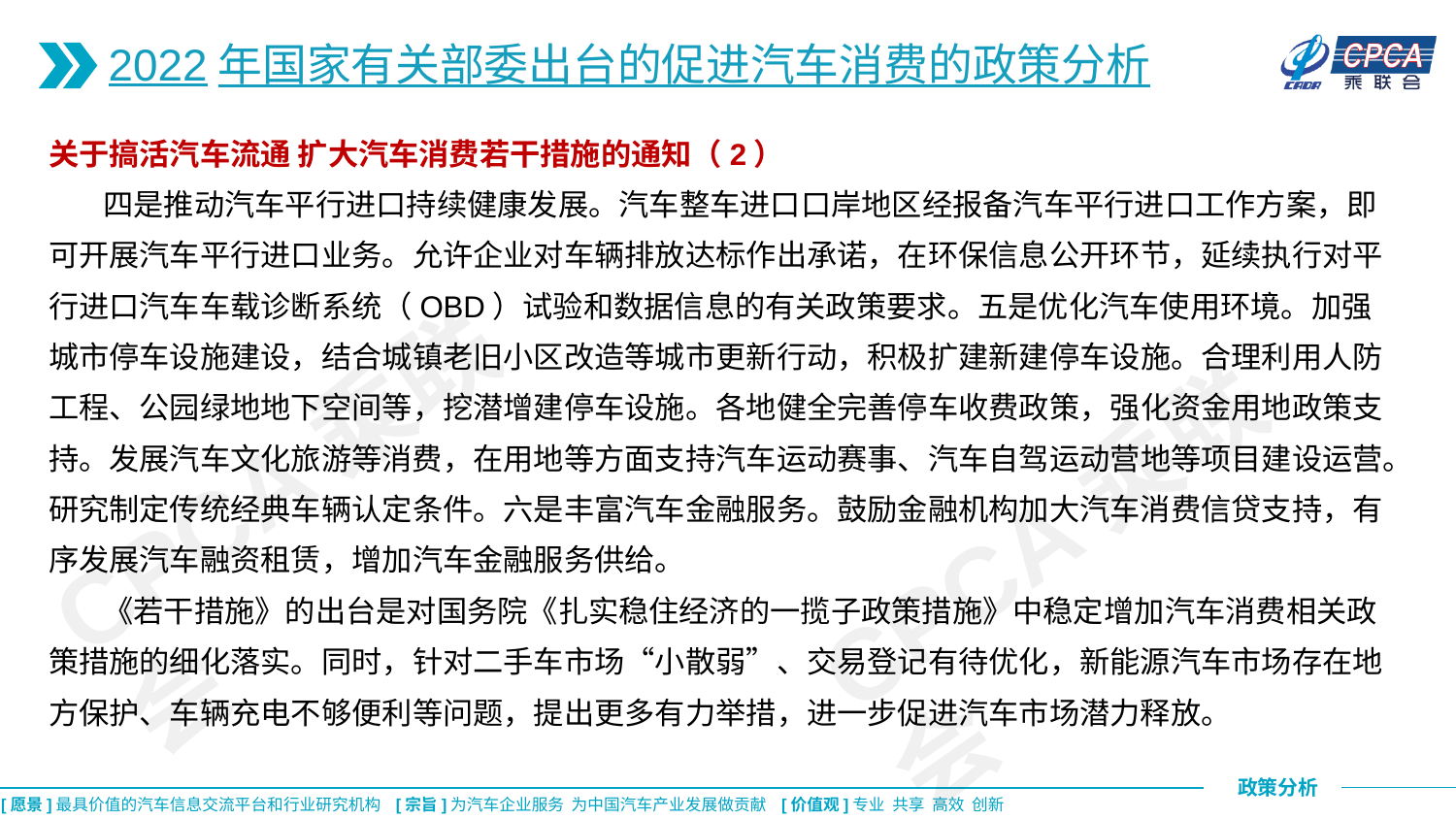

2022年国家有关部委出台的促进汽车消费的政策分析
关于搞活汽车流通 扩大汽车消费若干措施的通知（2）
       四是推动汽车平行进口持续健康发展。汽车整车进口口岸地区经报备汽车平行进口工作方案，即可开展汽车平行进口业务。允许企业对车辆排放达标作出承诺，在环保信息公开环节，延续执行对平行进口汽车车载诊断系统（OBD）试验和数据信息的有关政策要求。五是优化汽车使用环境。加强城市停车设施建设，结合城镇老旧小区改造等城市更新行动，积极扩建新建停车设施。合理利用人防工程、公园绿地地下空间等，挖潜增建停车设施。各地健全完善停车收费政策，强化资金用地政策支持。发展汽车文化旅游等消费，在用地等方面支持汽车运动赛事、汽车自驾运动营地等项目建设运营。研究制定传统经典车辆认定条件。六是丰富汽车金融服务。鼓励金融机构加大汽车消费信贷支持，有序发展汽车融资租赁，增加汽车金融服务供给。
       《若干措施》的出台是对国务院《扎实稳住经济的一揽子政策措施》中稳定增加汽车消费相关政策措施的细化落实。同时，针对二手车市场“小散弱”、交易登记有待优化，新能源汽车市场存在地方保护、车辆充电不够便利等问题，提出更多有力举措，进一步促进汽车市场潜力释放。
CPCA乘联会
CPCA乘联会